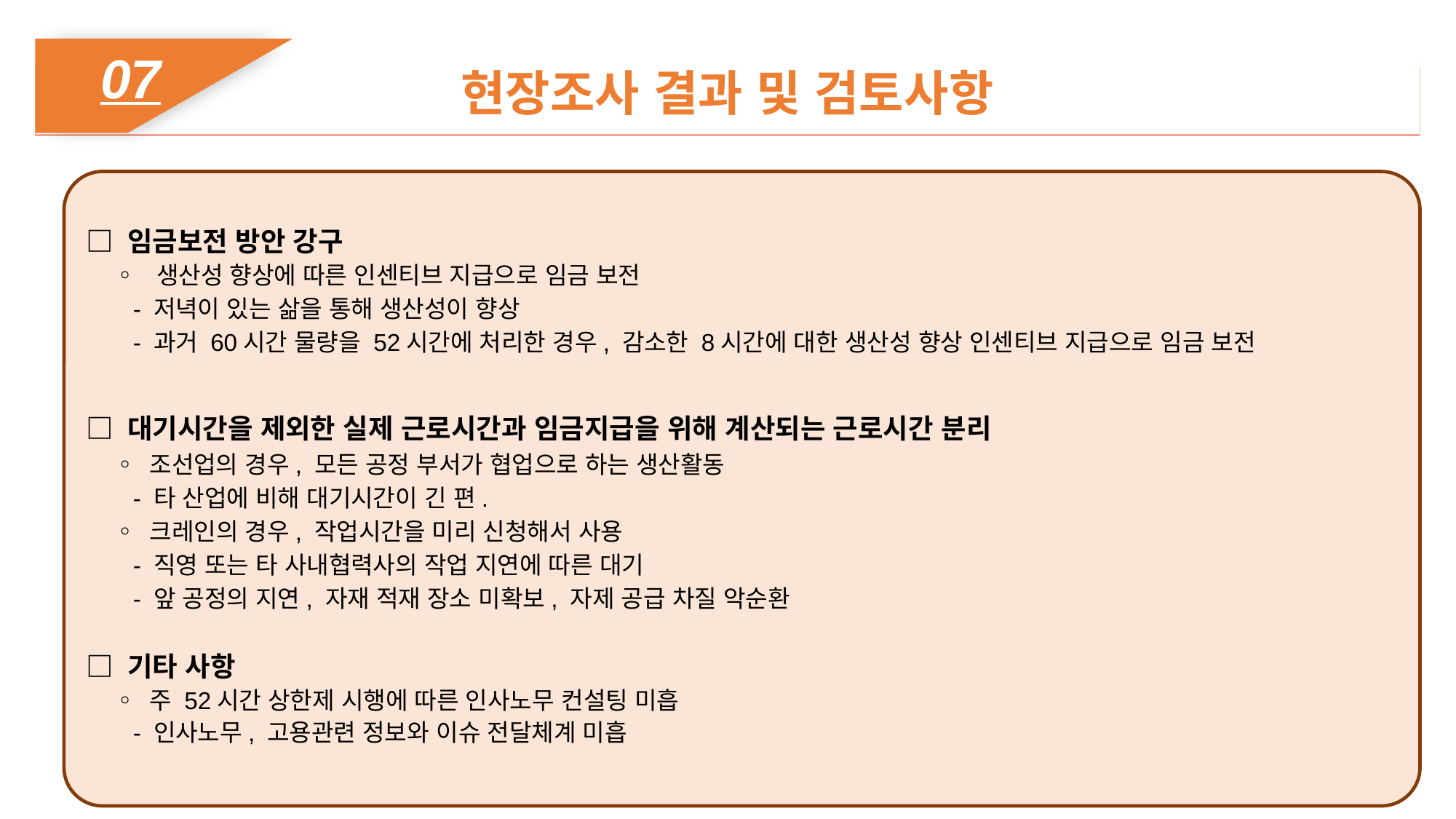

07
현장조사 결과 및 검토사항

□ 임금보전 방안 강구
    ◦  생산성 향상에 따른 인센티브 지급으로 임금 보전
       - 저녁이 있는 삶을 통해 생산성이 향상
       - 과거 60시간 물량을 52시간에 처리한 경우, 감소한 8시간에 대한 생산성 향상 인센티브 지급으로 임금 보전

□ 대기시간을 제외한 실제 근로시간과 임금지급을 위해 계산되는 근로시간 분리
    ◦ 조선업의 경우, 모든 공정 부서가 협업으로 하는 생산활동
       - 타 산업에 비해 대기시간이 긴 편.
    ◦ 크레인의 경우, 작업시간을 미리 신청해서 사용
       - 직영 또는 타 사내협력사의 작업 지연에 따른 대기
       - 앞 공정의 지연, 자재 적재 장소 미확보, 자제 공급 차질 악순환

□ 기타 사항
    ◦ 주 52시간 상한제 시행에 따른 인사노무 컨설팅 미흡
       - 인사노무, 고용관련 정보와 이슈 전달체계 미흡